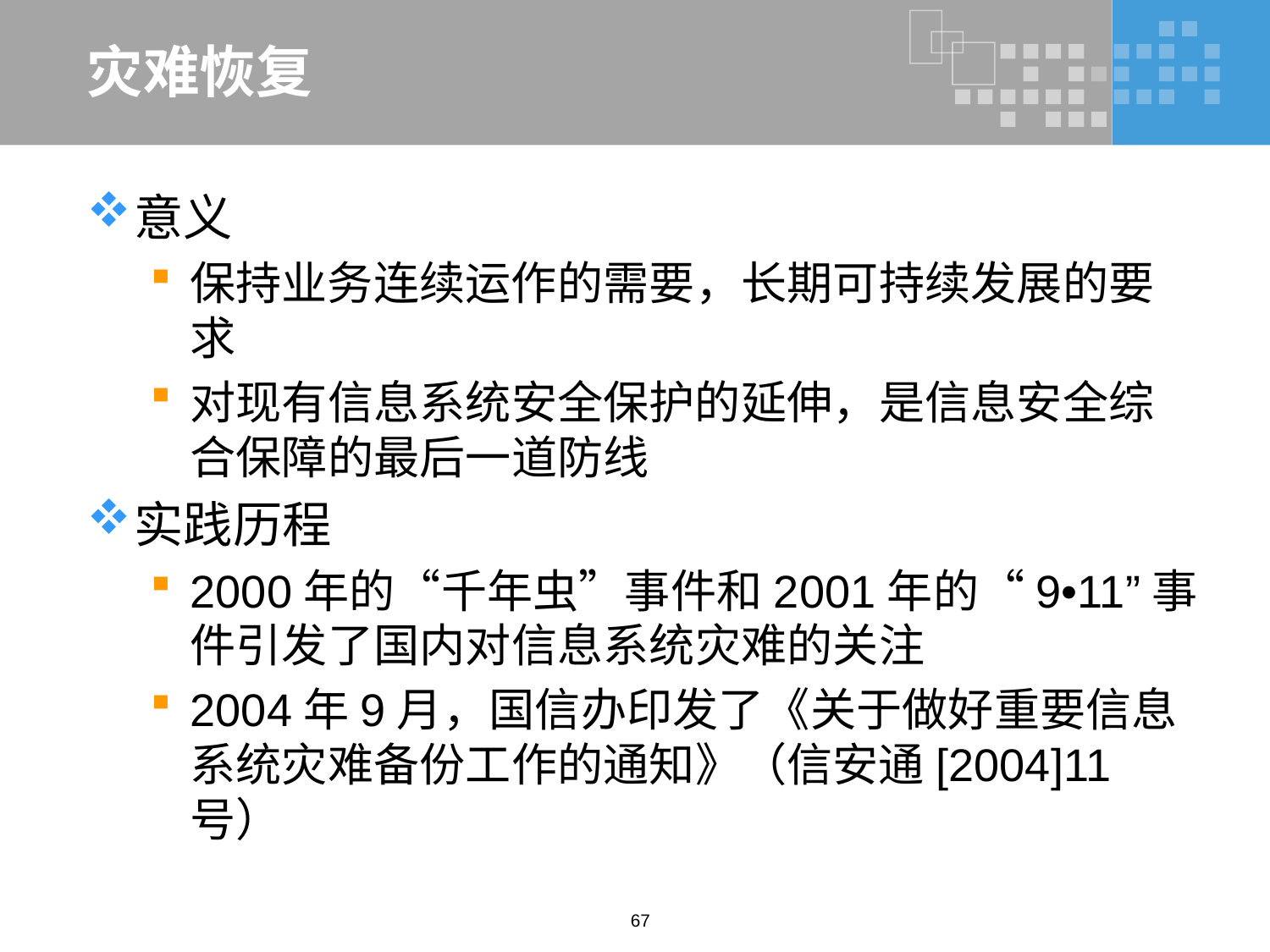

# 灾难恢复
意义
保持业务连续运作的需要，长期可持续发展的要求
对现有信息系统安全保护的延伸，是信息安全综合保障的最后一道防线
实践历程
2000年的“千年虫”事件和2001年的“9•11”事件引发了国内对信息系统灾难的关注
2004年9月，国信办印发了《关于做好重要信息系统灾难备份工作的通知》（信安通[2004]11号）
67